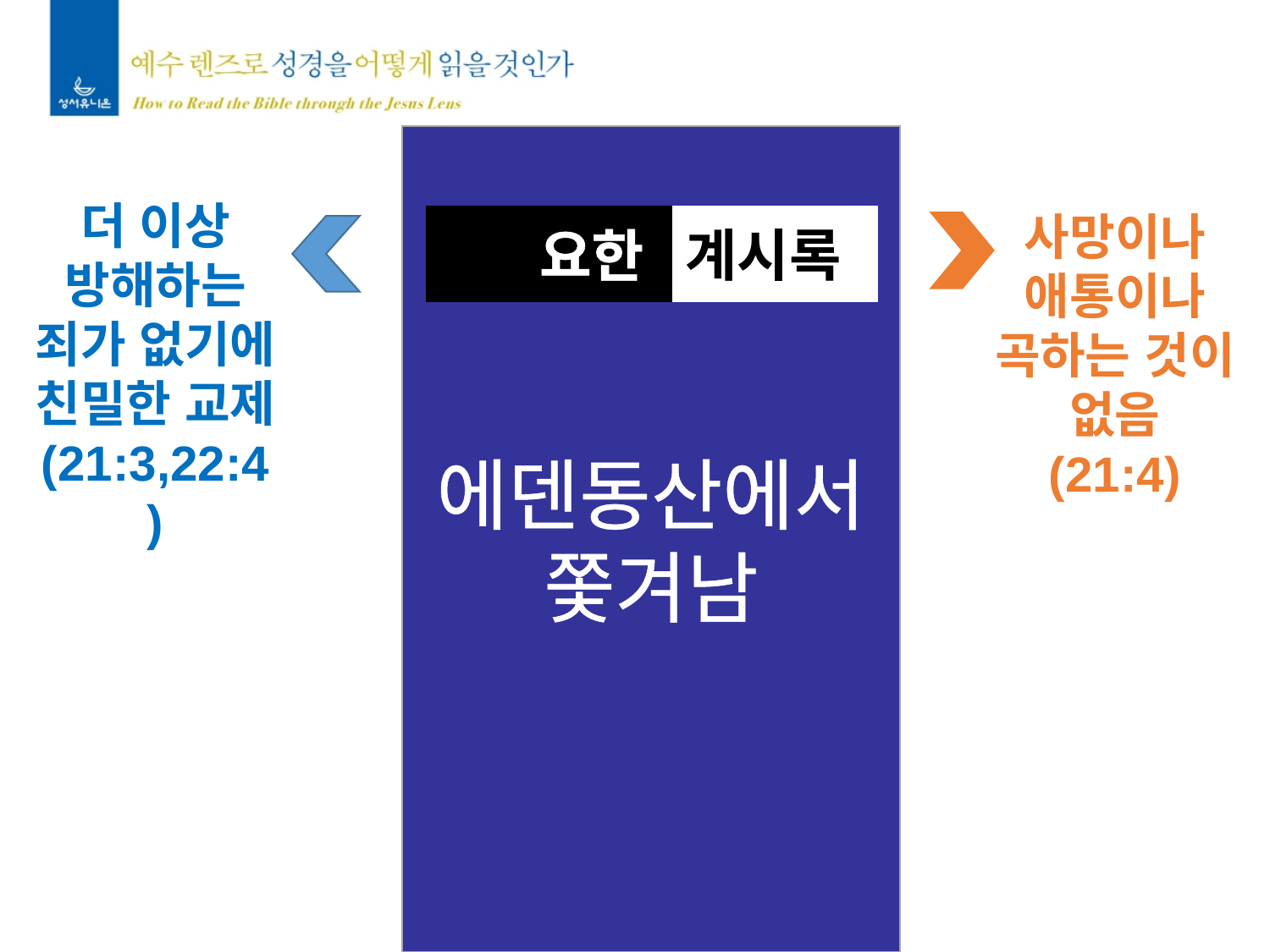

에덴동산에서쫓겨남
사망이나 애통이나
곡하는 것이
없음
(21:4)
더 이상
방해하는
죄가 없기에
친밀한 교제
(21:3,22:4)
   요한
계시록